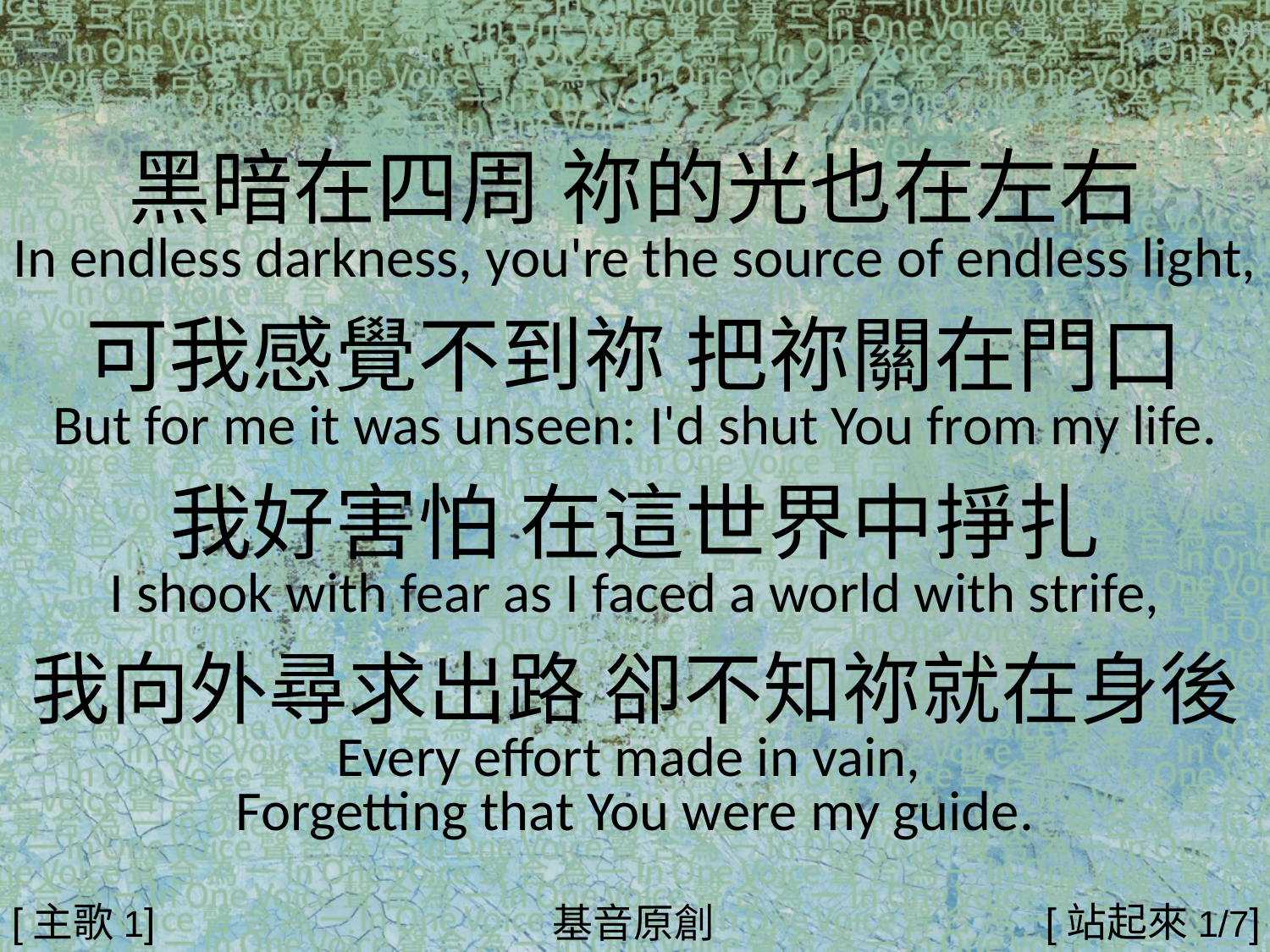

黑暗在四周 祢的光也在左右
In endless darkness, you're the source of endless light,

可我感覺不到祢 把祢關在門口
But for me it was unseen: I'd shut You from my life.

我好害怕 在這世界中掙扎
I shook with fear as I faced a world with strife,

我向外尋求出路 卻不知祢就在身後
Every effort made in vain,
Forgetting that You were my guide.

#

[主歌1]
[站起來1/7]
基音原創